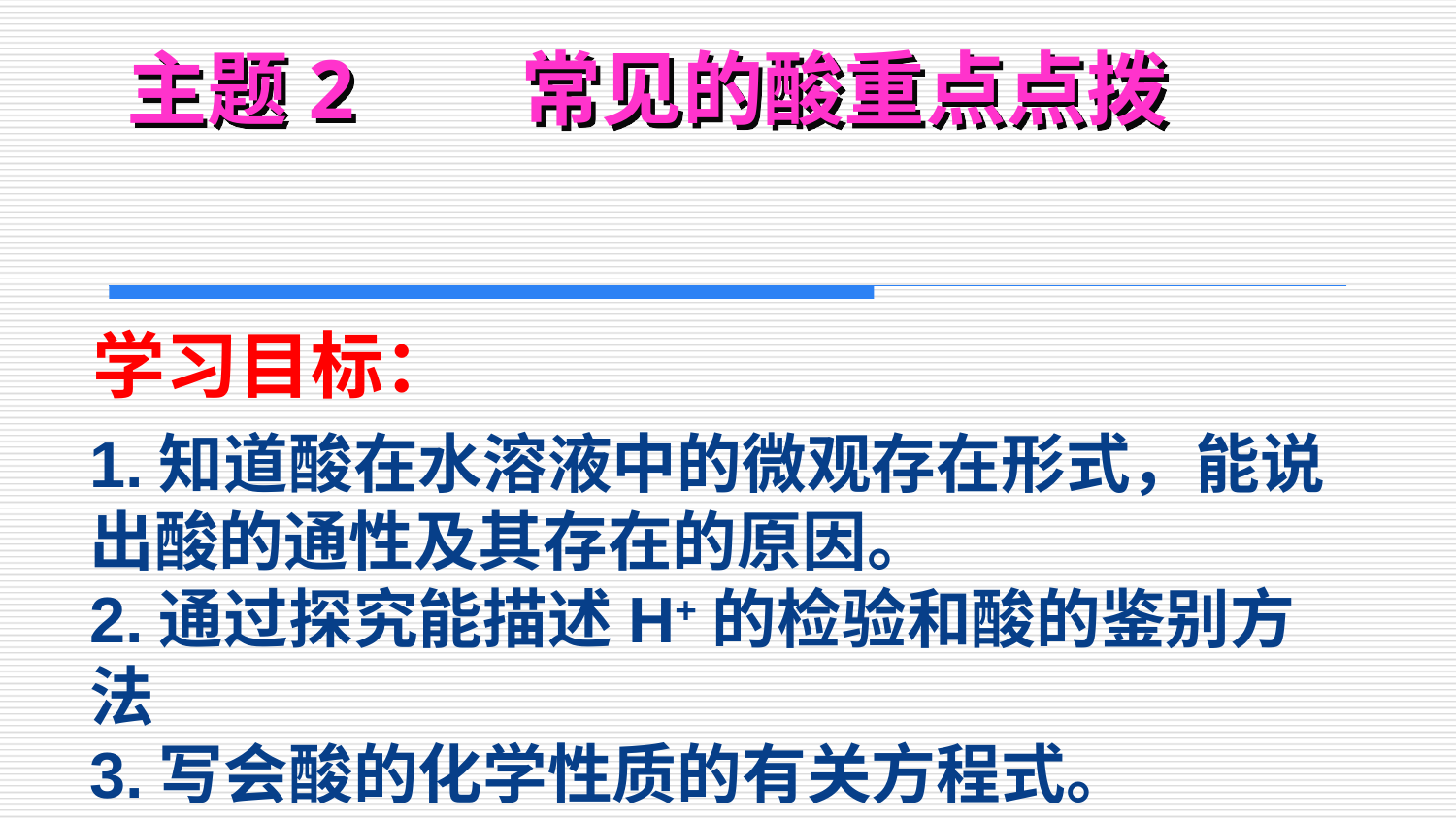

# 主题2   常见的酸重点点拨
学习目标：
1.知道酸在水溶液中的微观存在形式，能说出酸的通性及其存在的原因。
2.通过探究能描述H+的检验和酸的鉴别方法
3.写会酸的化学性质的有关方程式。